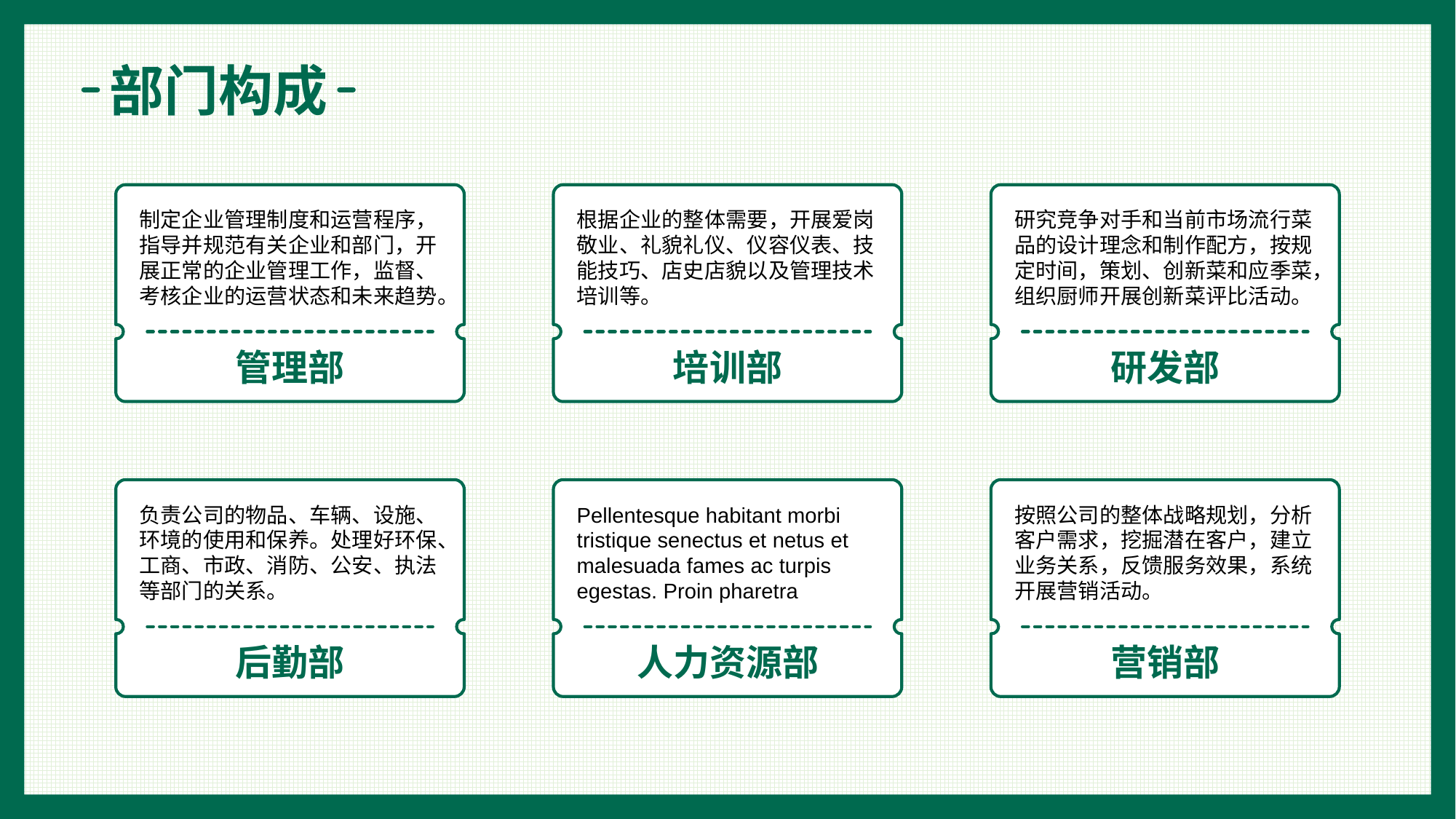

部门构成

制定企业管理制度和运营程序，指导并规范有关企业和部门，开展正常的企业管理工作，监督、考核企业的运营状态和未来趋势。
根据企业的整体需要，开展爱岗敬业、礼貌礼仪、仪容仪表、技能技巧、店史店貌以及管理技术培训等。
研究竞争对手和当前市场流行菜品的设计理念和制作配方，按规定时间，策划、创新菜和应季菜，组织厨师开展创新菜评比活动。
管理部
培训部
研发部

负责公司的物品、车辆、设施、环境的使用和保养。处理好环保、工商、市政、消防、公安、执法等部门的关系。
Pellentesque habitant morbi tristique senectus et netus et malesuada fames ac turpis egestas. Proin pharetra
按照公司的整体战略规划，分析客户需求，挖掘潜在客户，建立业务关系，反馈服务效果，系统开展营销活动。
后勤部
人力资源部
营销部